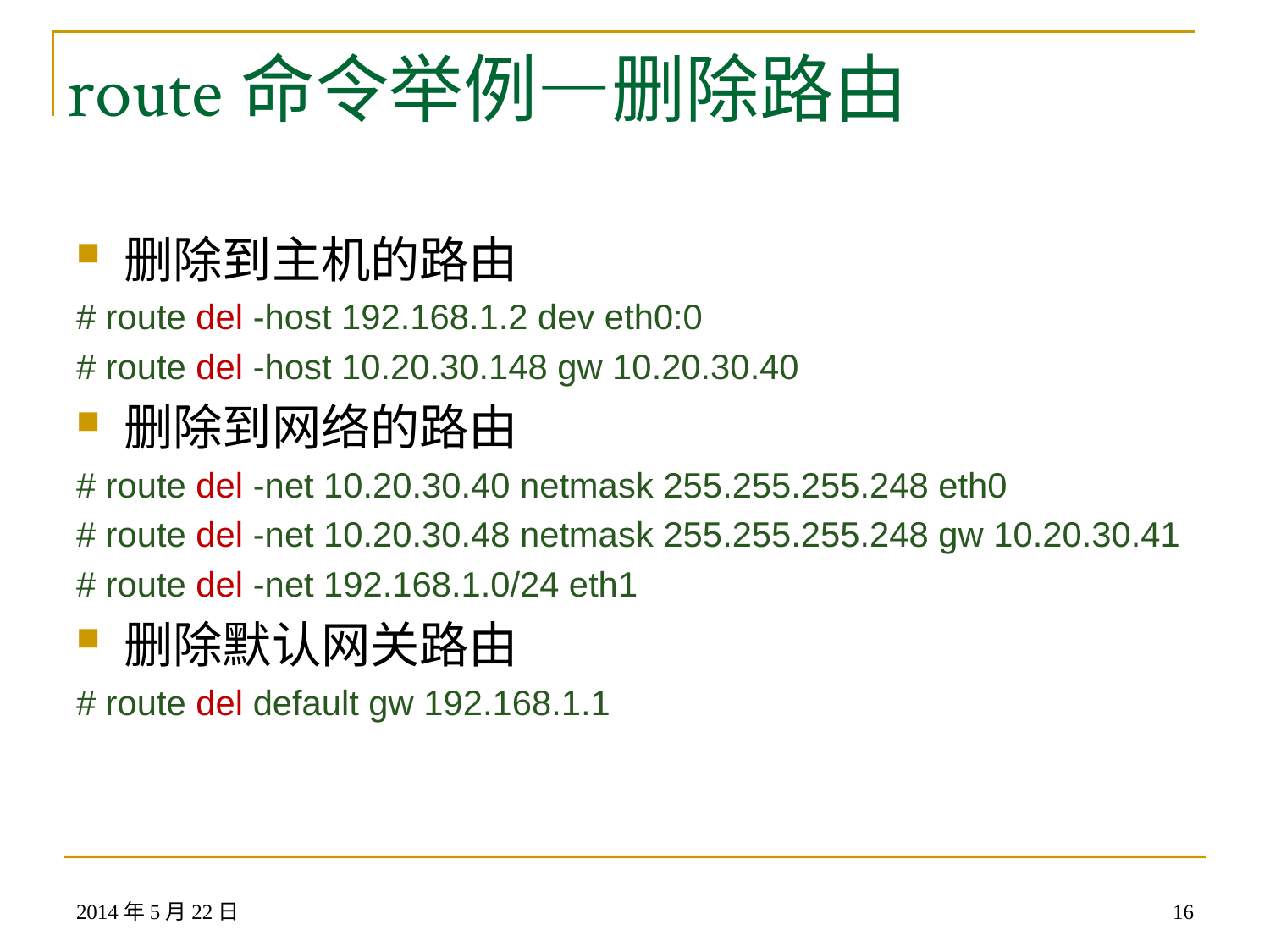

# route命令举例—删除路由
删除到主机的路由
# route del -host 192.168.1.2 dev eth0:0
# route del -host 10.20.30.148 gw 10.20.30.40
删除到网络的路由
# route del -net 10.20.30.40 netmask 255.255.255.248 eth0
# route del -net 10.20.30.48 netmask 255.255.255.248 gw 10.20.30.41
# route del -net 192.168.1.0/24 eth1
删除默认网关路由
# route del default gw 192.168.1.1

2014年5月22日
16